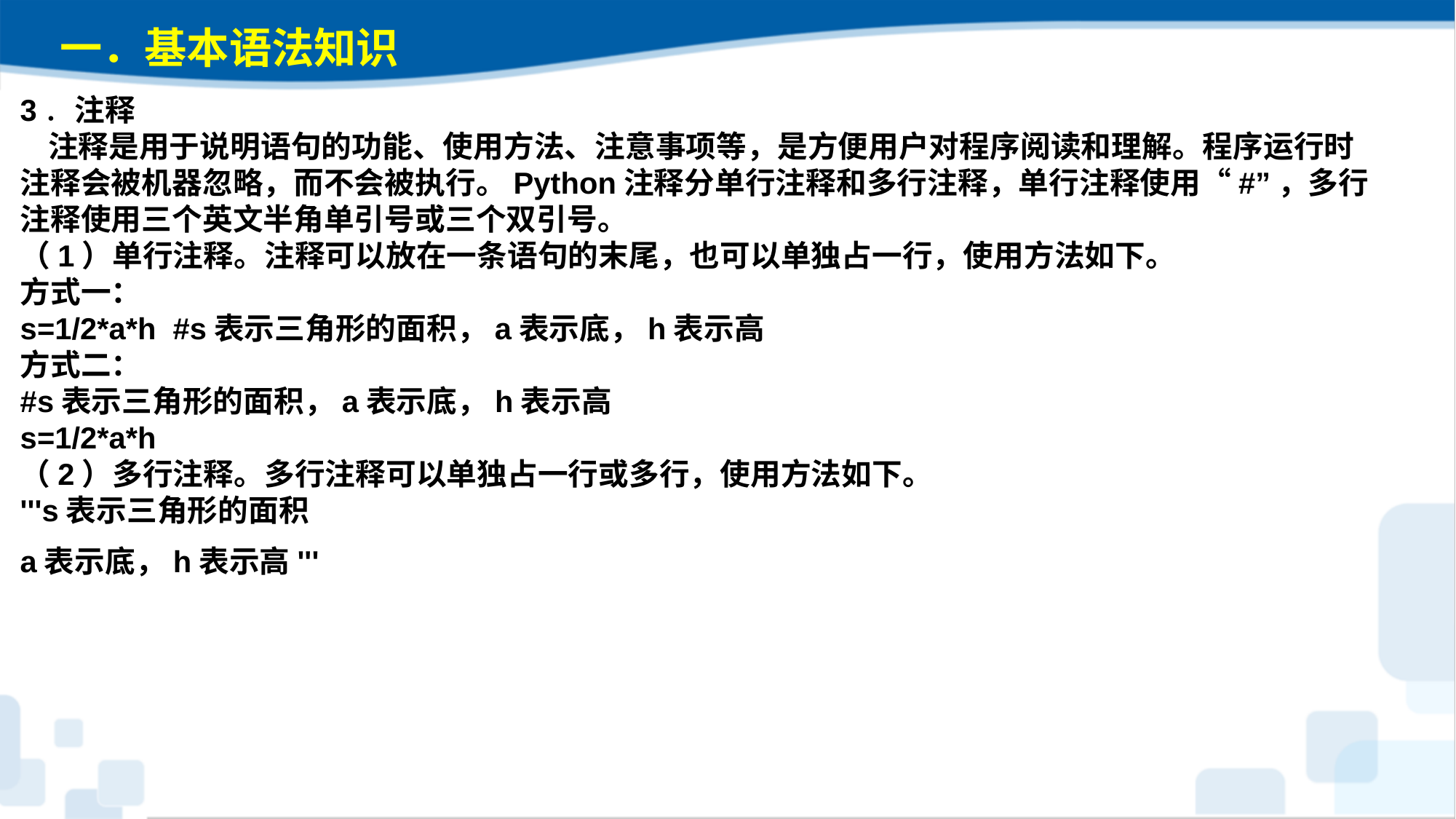

一．基本语法知识
3．注释   注释是用于说明语句的功能、使用方法、注意事项等，是方便用户对程序阅读和理解。程序运行时注释会被机器忽略，而不会被执行。Python注释分单行注释和多行注释，单行注释使用“#”，多行注释使用三个英文半角单引号或三个双引号。（1）单行注释。注释可以放在一条语句的末尾，也可以单独占一行，使用方法如下。方式一：s=1/2*a*h  #s表示三角形的面积，a表示底，h表示高 方式二：#s表示三角形的面积，a表示底，h表示高s=1/2*a*h（2）多行注释。多行注释可以单独占一行或多行，使用方法如下。'''s表示三角形的面积a表示底，h表示高'''